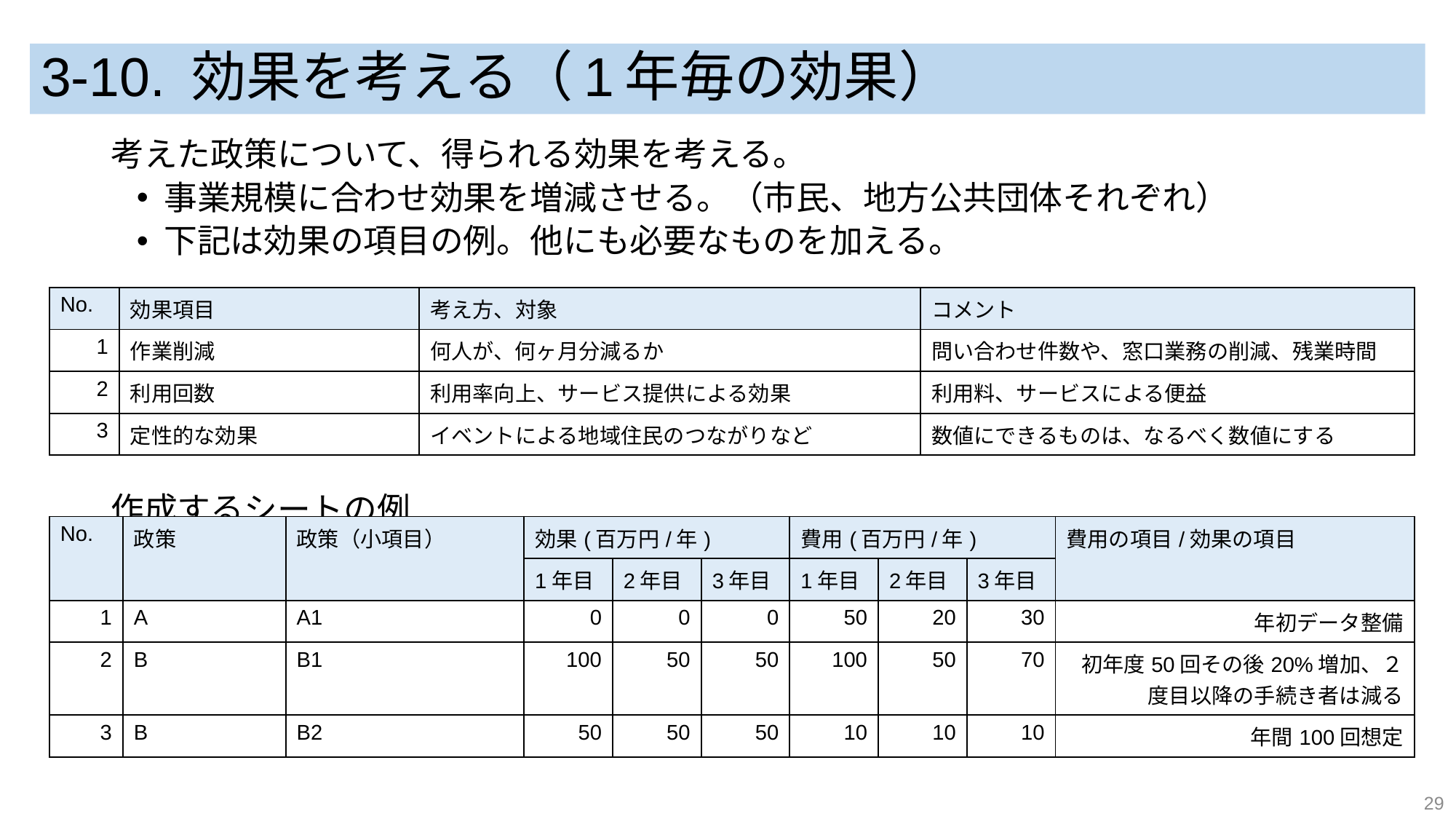

# 3-10. 効果を考える（1年毎の効果）
考えた政策について、得られる効果を考える。
事業規模に合わせ効果を増減させる。（市民、地方公共団体それぞれ）
下記は効果の項目の例。他にも必要なものを加える。

作成するシートの例
| No. | 効果項目 | 考え方、対象 | コメント |
| --- | --- | --- | --- |
| 1 | 作業削減 | 何人が、何ヶ月分減るか | 問い合わせ件数や、窓口業務の削減、残業時間 |
| 2 | 利用回数 | 利用率向上、サービス提供による効果 | 利用料、サービスによる便益 |
| 3 | 定性的な効果 | イベントによる地域住民のつながりなど | 数値にできるものは、なるべく数値にする |
| No. | 政策 | 政策（小項目） | 効果(百万円/年) |  |  | 費用(百万円/年) |  |  | 費用の項目/効果の項目 |
| --- | --- | --- | --- | --- | --- | --- | --- | --- | --- |
|  |  |  | 1年目 | 2年目 | 3年目 | 1年目 | 2年目 | 3年目 |  |
| 1 | A | A1 | 0 | 0 | 0 | 50 | 20 | 30 | 年初データ整備 |
| 2 | B | B1 | 100 | 50 | 50 | 100 | 50 | 70 | 初年度50回その後20%増加、２度目以降の手続き者は減る |
| 3 | B | B2 | 50 | 50 | 50 | 10 | 10 | 10 | 年間100回想定 |
29